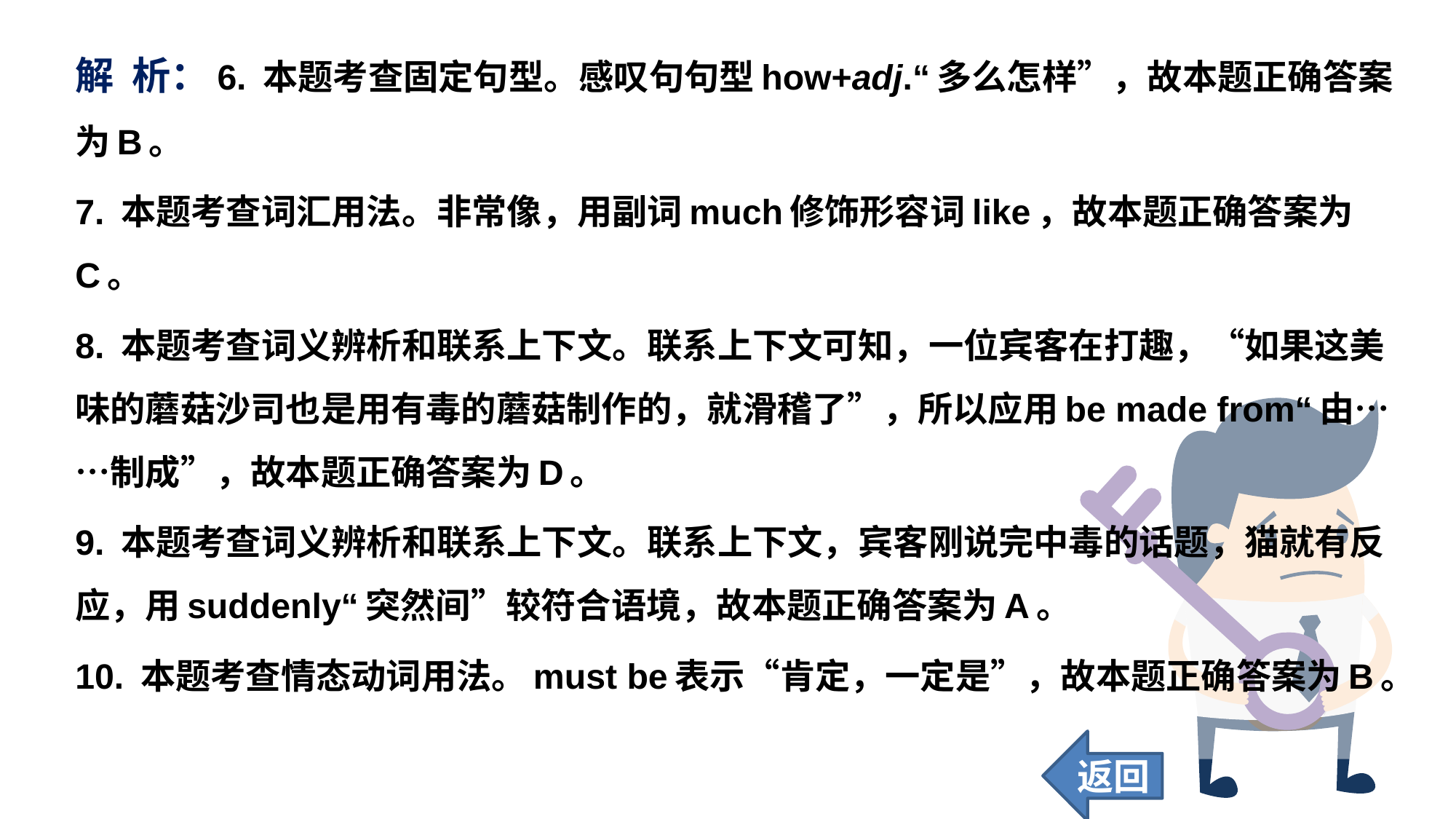

解  析：6. 本题考查固定句型。感叹句句型how+adj.“多么怎样”，故本题正确答案为B。
7. 本题考查词汇用法。非常像，用副词much修饰形容词like，故本题正确答案为C。
8. 本题考查词义辨析和联系上下文。联系上下文可知，一位宾客在打趣，“如果这美味的蘑菇沙司也是用有毒的蘑菇制作的，就滑稽了”，所以应用be made from“由……制成”，故本题正确答案为D。
9. 本题考查词义辨析和联系上下文。联系上下文，宾客刚说完中毒的话题，猫就有反应，用suddenly“突然间”较符合语境，故本题正确答案为A。
10. 本题考查情态动词用法。must be表示“肯定，一定是”，故本题正确答案为B。

返回
54